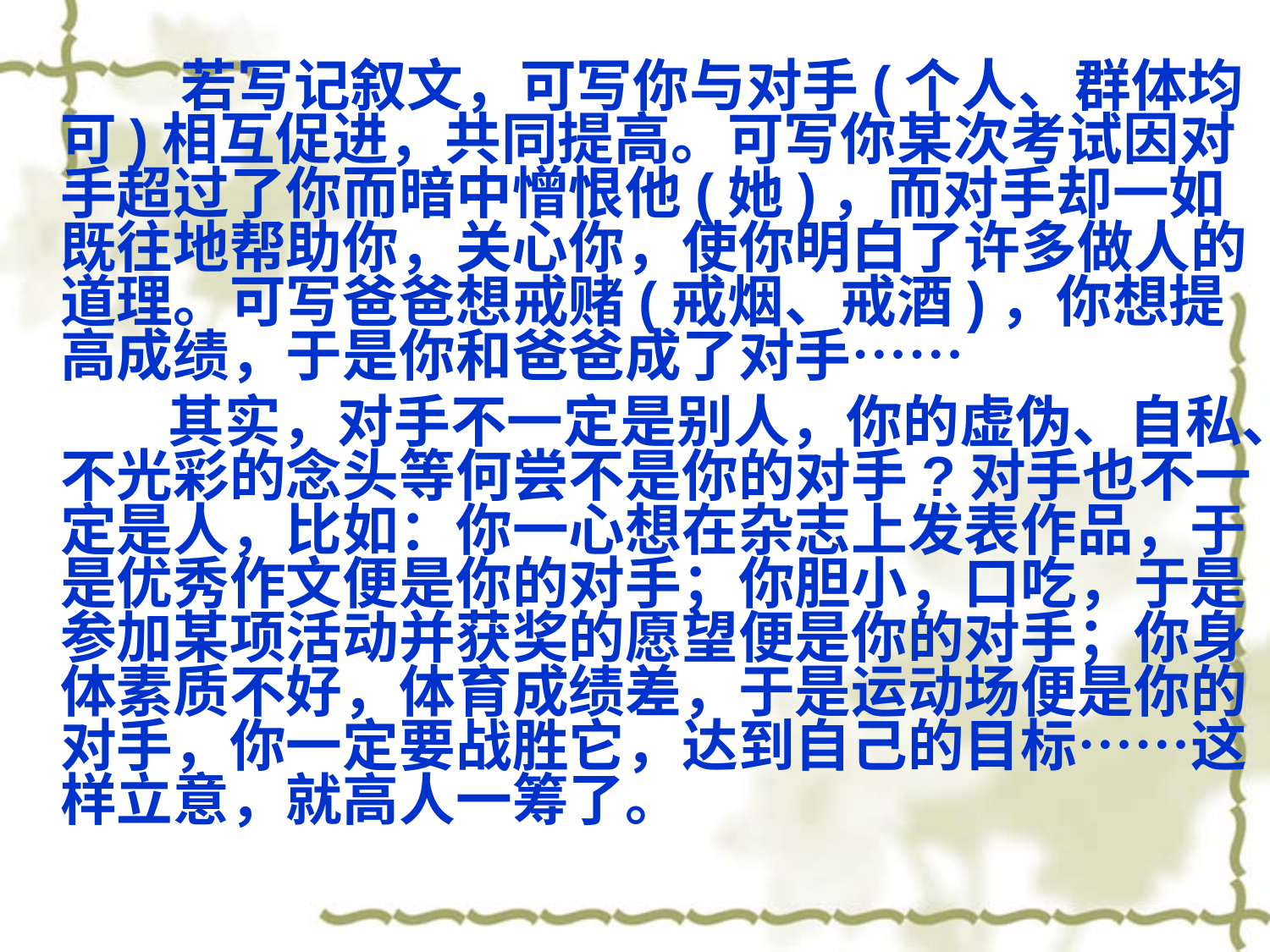

若写记叙文，可写你与对手(个人、群体均可)相互促进，共同提高。可写你某次考试因对手超过了你而暗中憎恨他(她)，而对手却一如既往地帮助你，关心你，使你明白了许多做人的道理。可写爸爸想戒赌(戒烟、戒酒)，你想提高成绩，于是你和爸爸成了对手……
           其实，对手不一定是别人，你的虚伪、自私、不光彩的念头等何尝不是你的对手?对手也不一定是人，比如：你一心想在杂志上发表作品，于是优秀作文便是你的对手；你胆小，口吃，于是参加某项活动并获奖的愿望便是你的对手；你身体素质不好，体育成绩差，于是运动场便是你的对手，你一定要战胜它，达到自己的目标……这样立意，就高人一筹了。
23